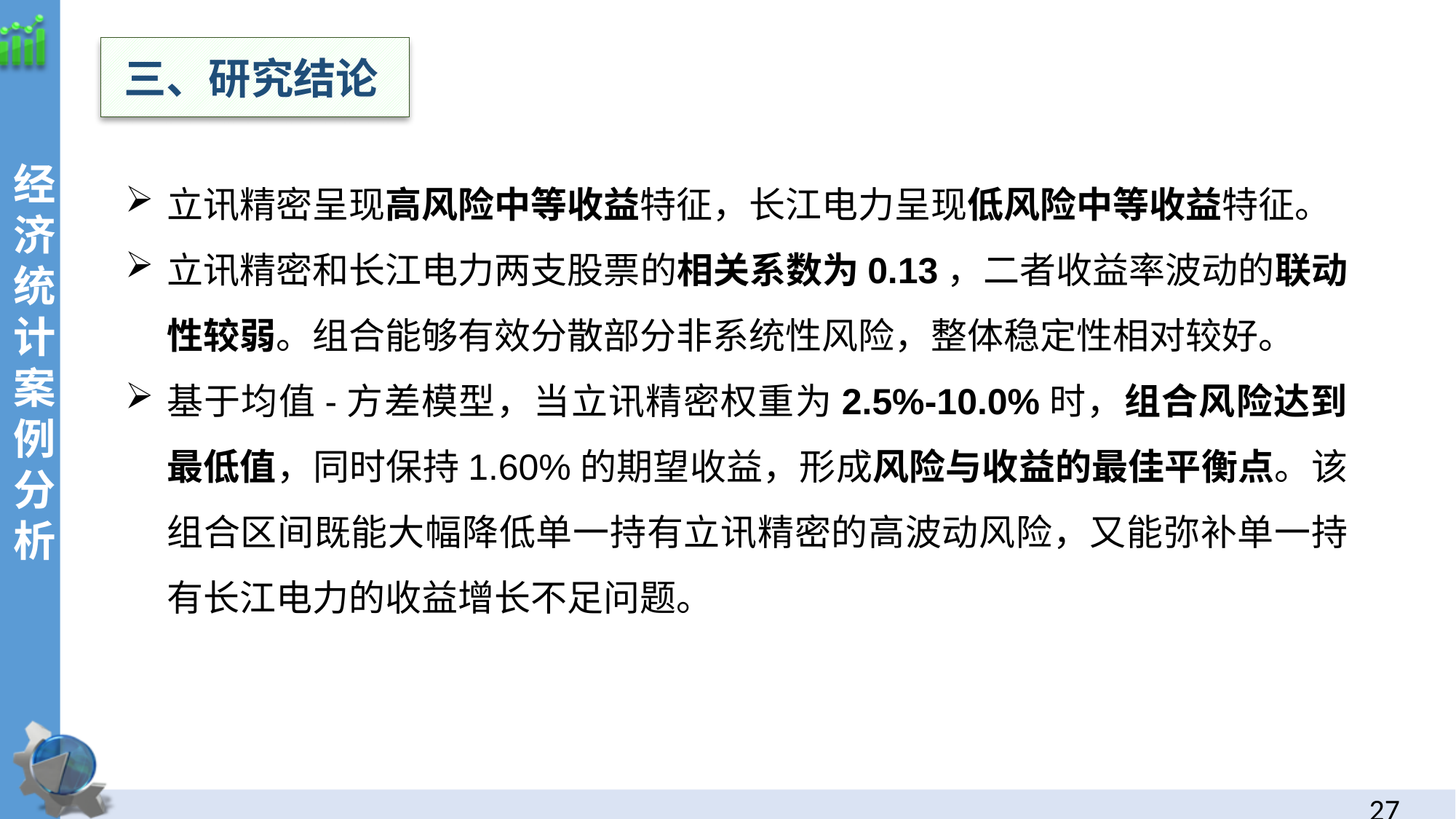

三、研究结论
经
济统计案例分析

立讯精密呈现高风险中等收益特征，长江电力呈现低风险中等收益特征。
立讯精密和长江电力两支股票的相关系数为0.13，二者收益率波动的联动性较弱。组合能够有效分散部分非系统性风险，整体稳定性相对较好。
基于均值-方差模型，当立讯精密权重为2.5%-10.0%时，组合风险达到最低值，同时保持1.60%的期望收益，形成风险与收益的最佳平衡点。该组合区间既能大幅降低单一持有立讯精密的高波动风险，又能弥补单一持有长江电力的收益增长不足问题。

27